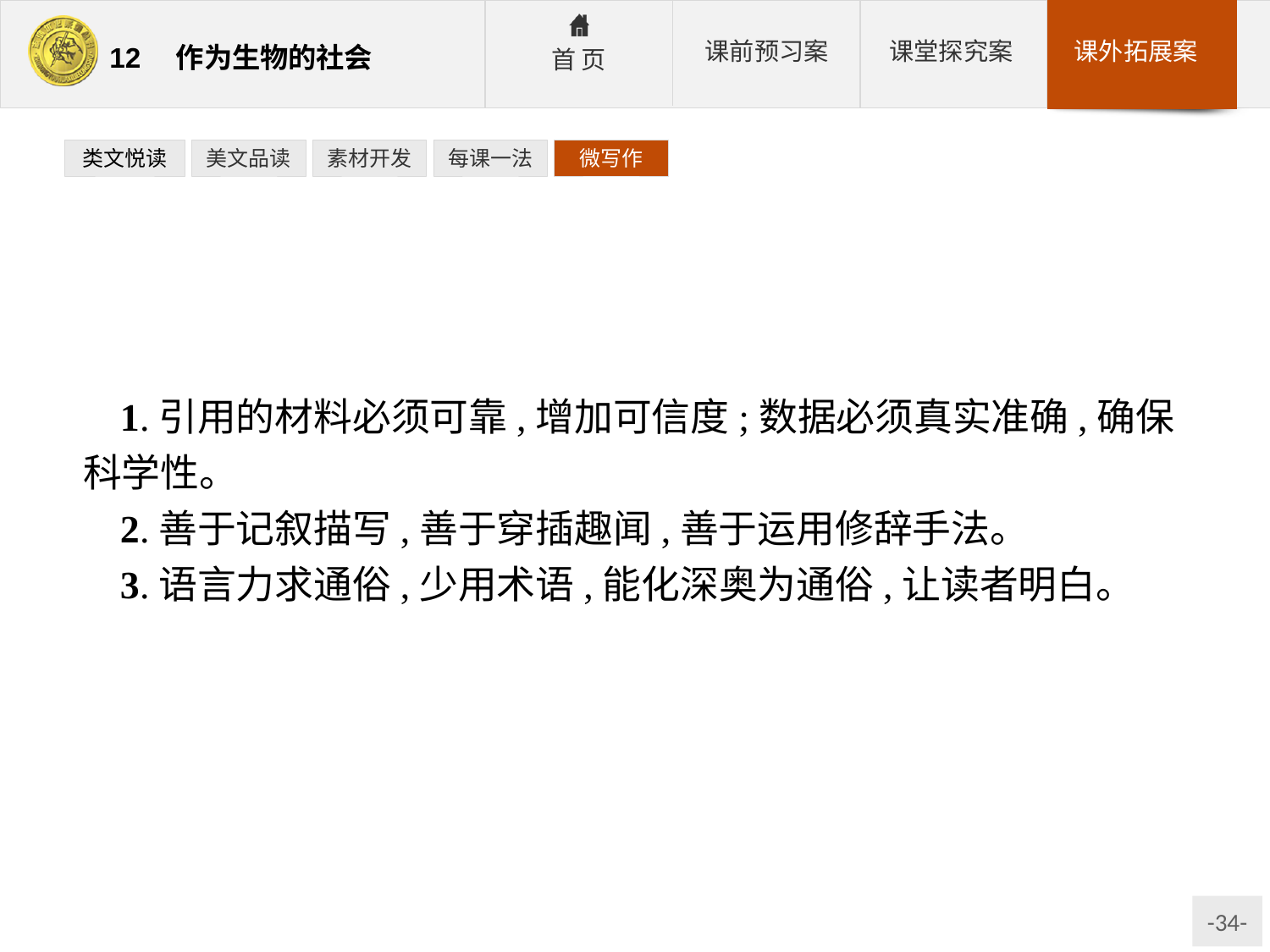

类文悦读
美文品读
素材开发
每课一法
微写作
1.引用的材料必须可靠,增加可信度;数据必须真实准确,确保科学性。
2.善于记叙描写,善于穿插趣闻,善于运用修辞手法。
3.语言力求通俗,少用术语,能化深奥为通俗,让读者明白。